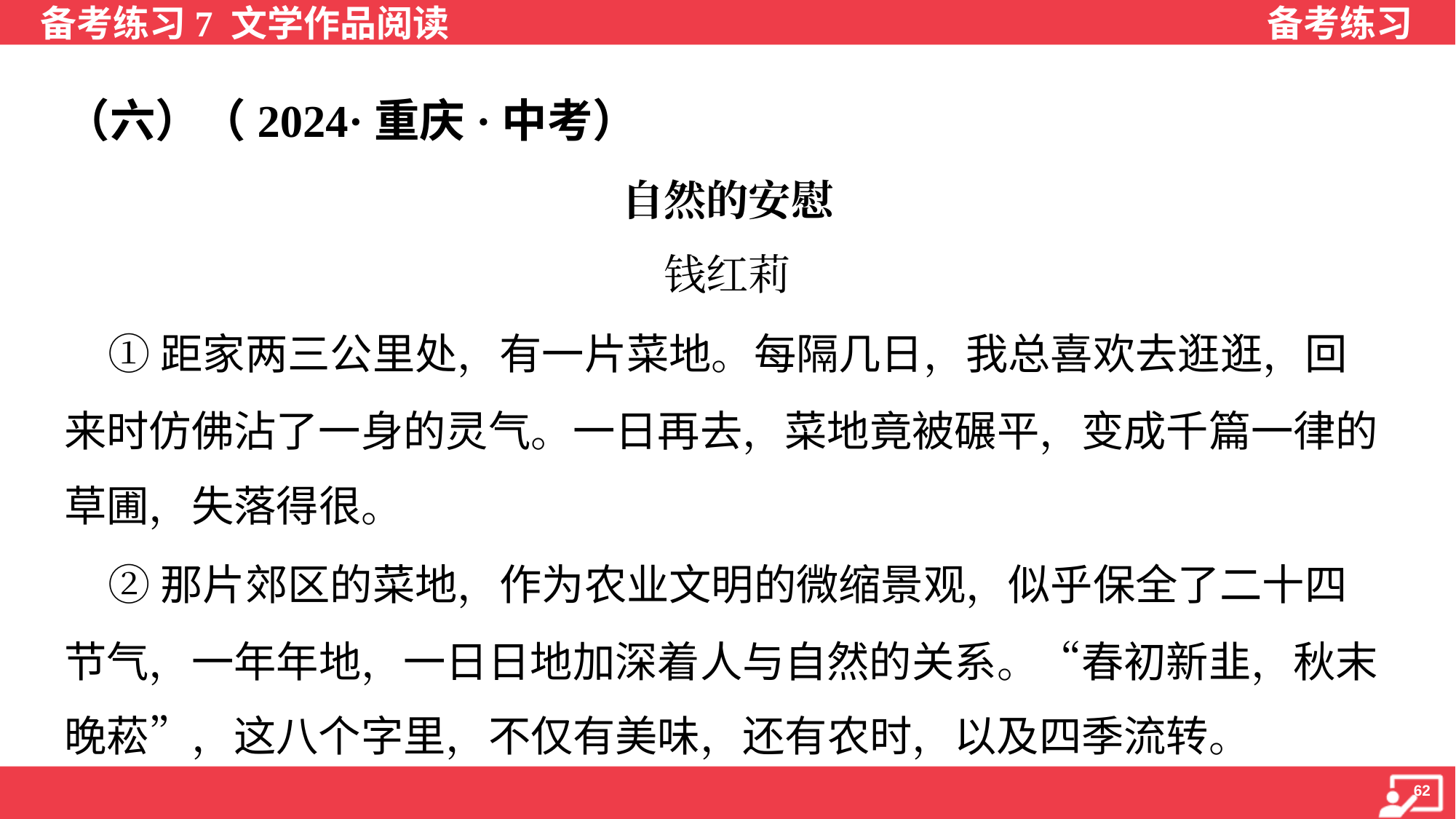

（六）（2024·重庆·中考）
自然的安慰
钱红莉
    ①距家两三公里处，有一片菜地。每隔几日，我总喜欢去逛逛，回
来时仿佛沾了一身的灵气。一日再去，菜地竟被碾平，变成千篇一律的
草圃，失落得很。
    ②那片郊区的菜地，作为农业文明的微缩景观，似乎保全了二十四
节气，一年年地，一日日地加深着人与自然的关系。“春初新韭，秋末
晚菘”，这八个字里，不仅有美味，还有农时，以及四季流转。